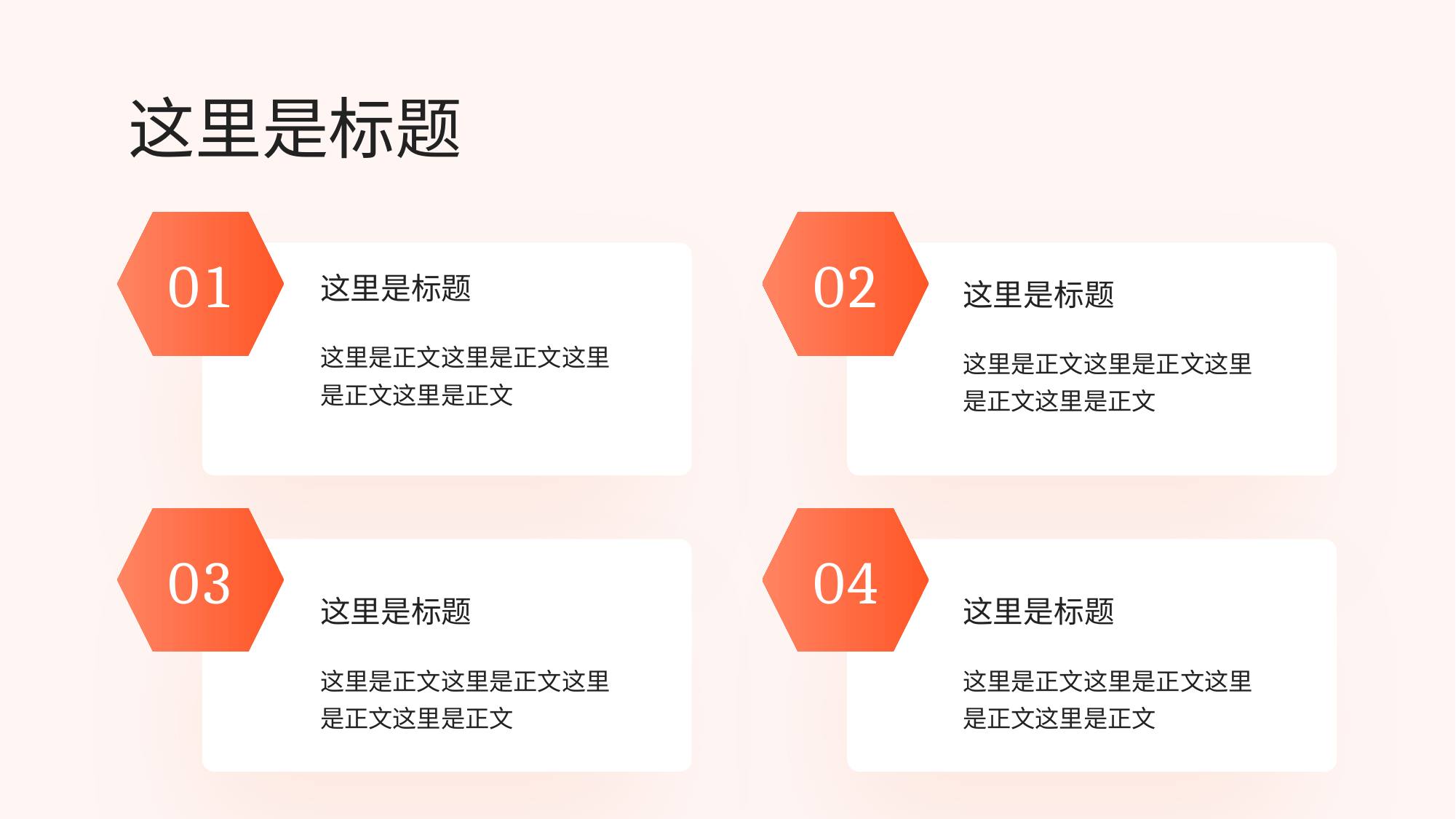

这里是标题
01
02

这里是标题
这里是标题
这里是正文这里是正文这里是正文这里是正文
这里是正文这里是正文这里是正文这里是正文
03
04

这里是标题
这里是标题
这里是正文这里是正文这里是正文这里是正文
这里是正文这里是正文这里是正文这里是正文